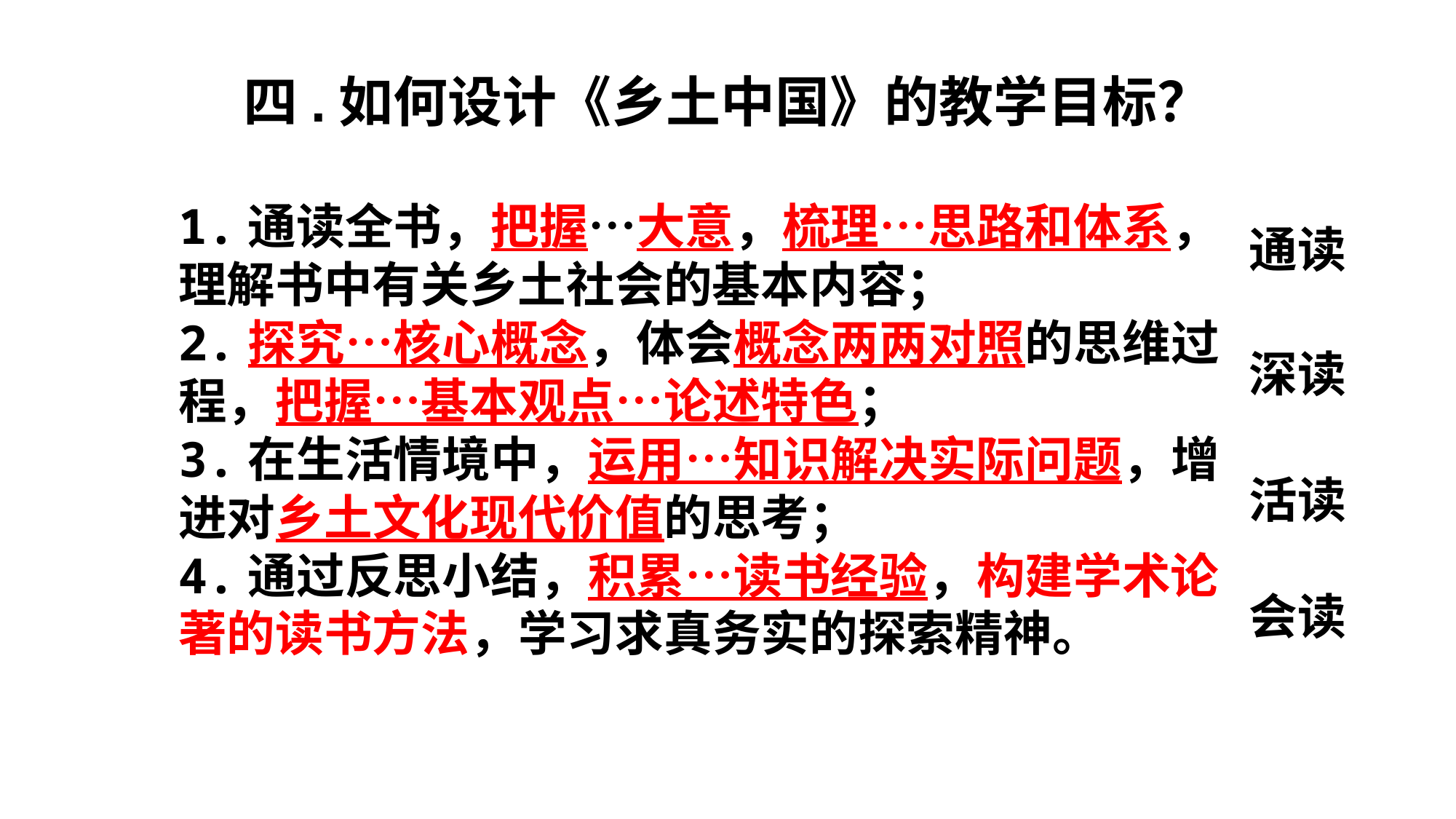

四.如何设计《乡土中国》的教学目标？
1.通读全书，把握…大意，梳理…思路和体系，理解书中有关乡土社会的基本内容；
2.探究…核心概念，体会概念两两对照的思维过程，把握…基本观点…论述特色；
3.在生活情境中，运用…知识解决实际问题，增进对乡土文化现代价值的思考；
4.通过反思小结，积累…读书经验，构建学术论著的读书方法，学习求真务实的探索精神。
通读
深读
活读
会读